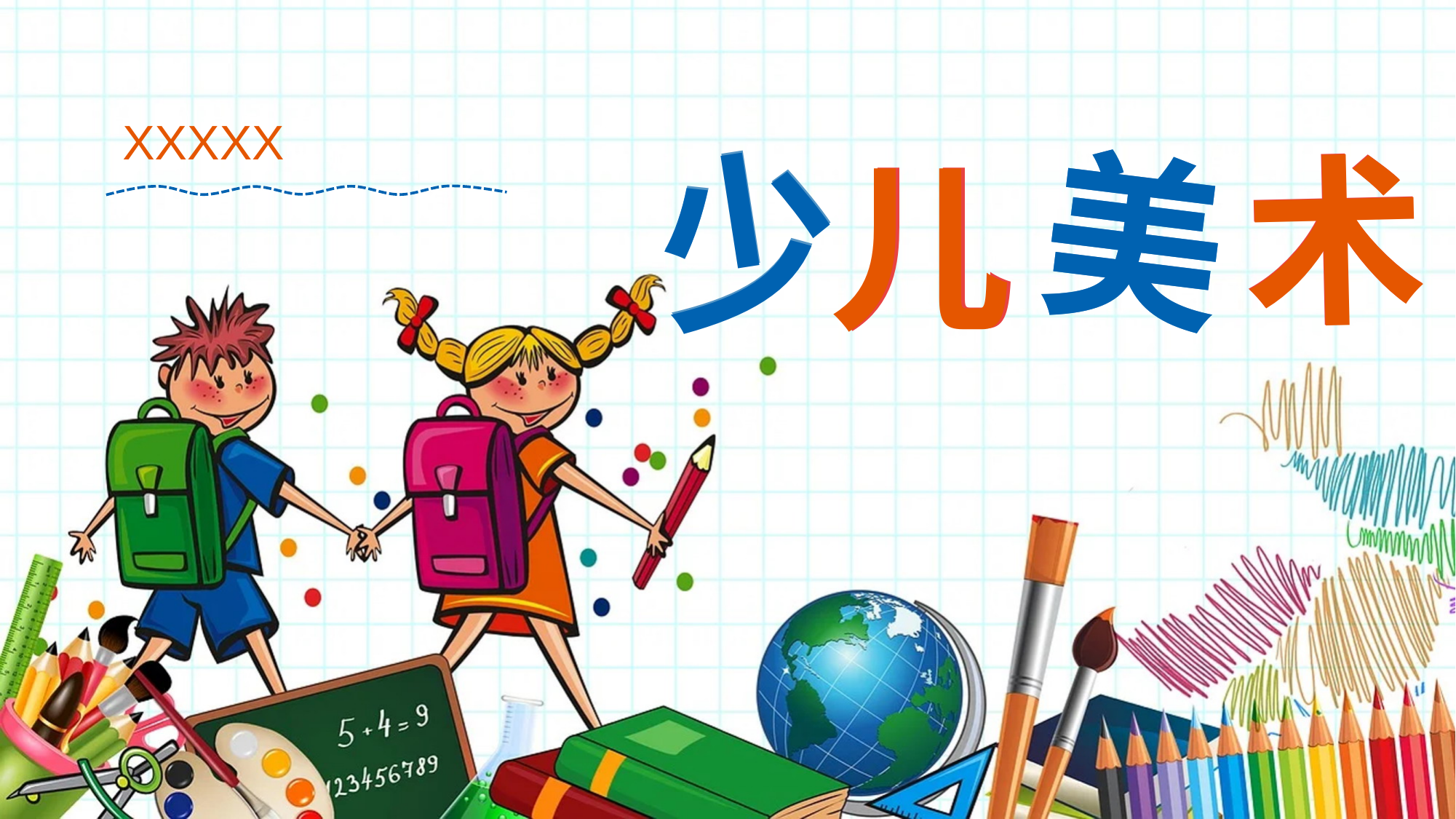

美
美
少
少
术
术
儿
儿
XXXXX